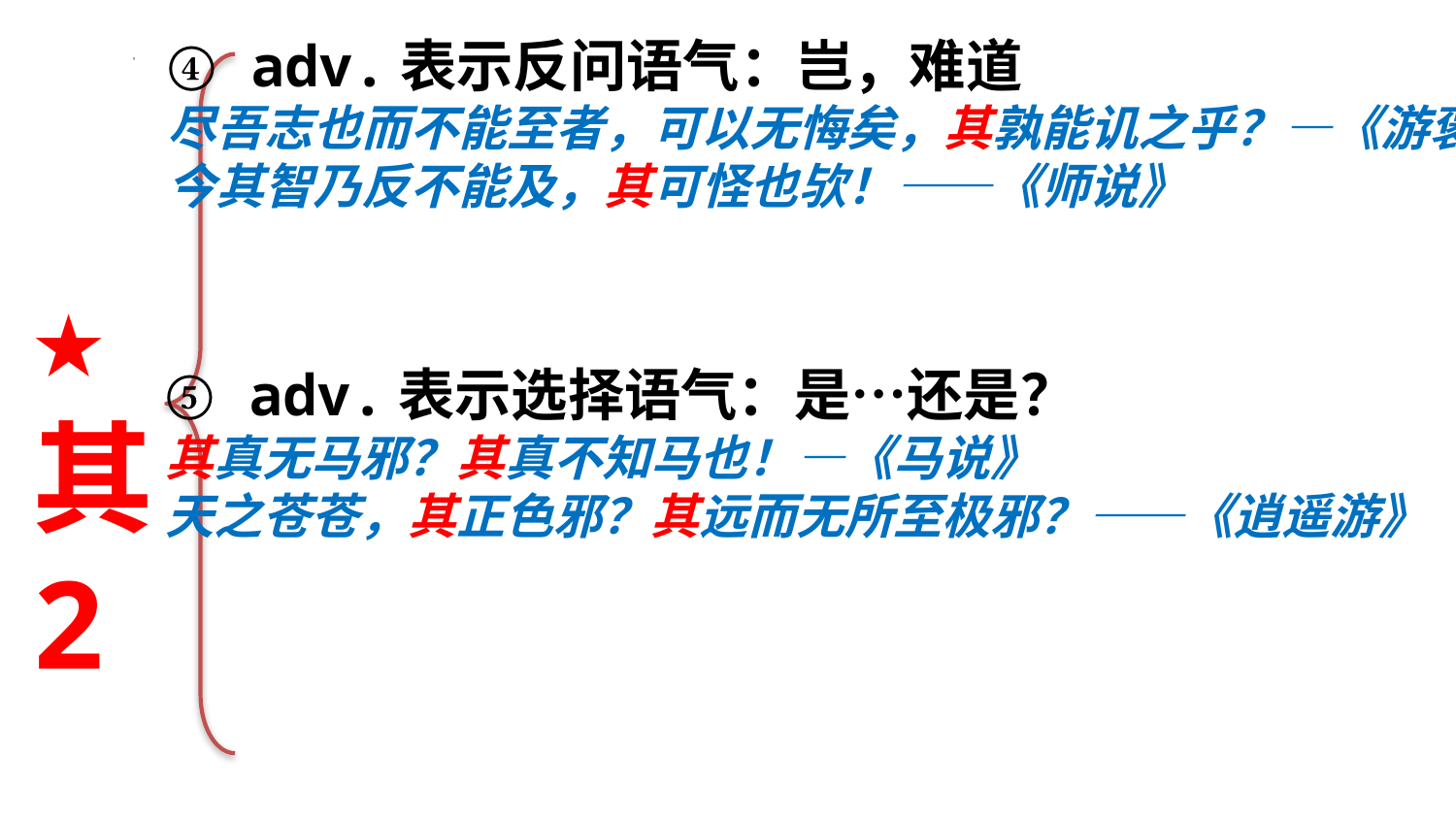

④ adv.表示反问语气：岂，难道
尽吾志也而不能至者，可以无悔矣，其孰能讥之乎？—《游褒禅山记》
今其智乃反不能及，其可怪也欤！——《师说》

★
其
2
⑤ adv.表示选择语气：是…还是？
其真无马邪？其真不知马也！—《马说》
天之苍苍，其正色邪？其远而无所至极邪？——《逍遥游》